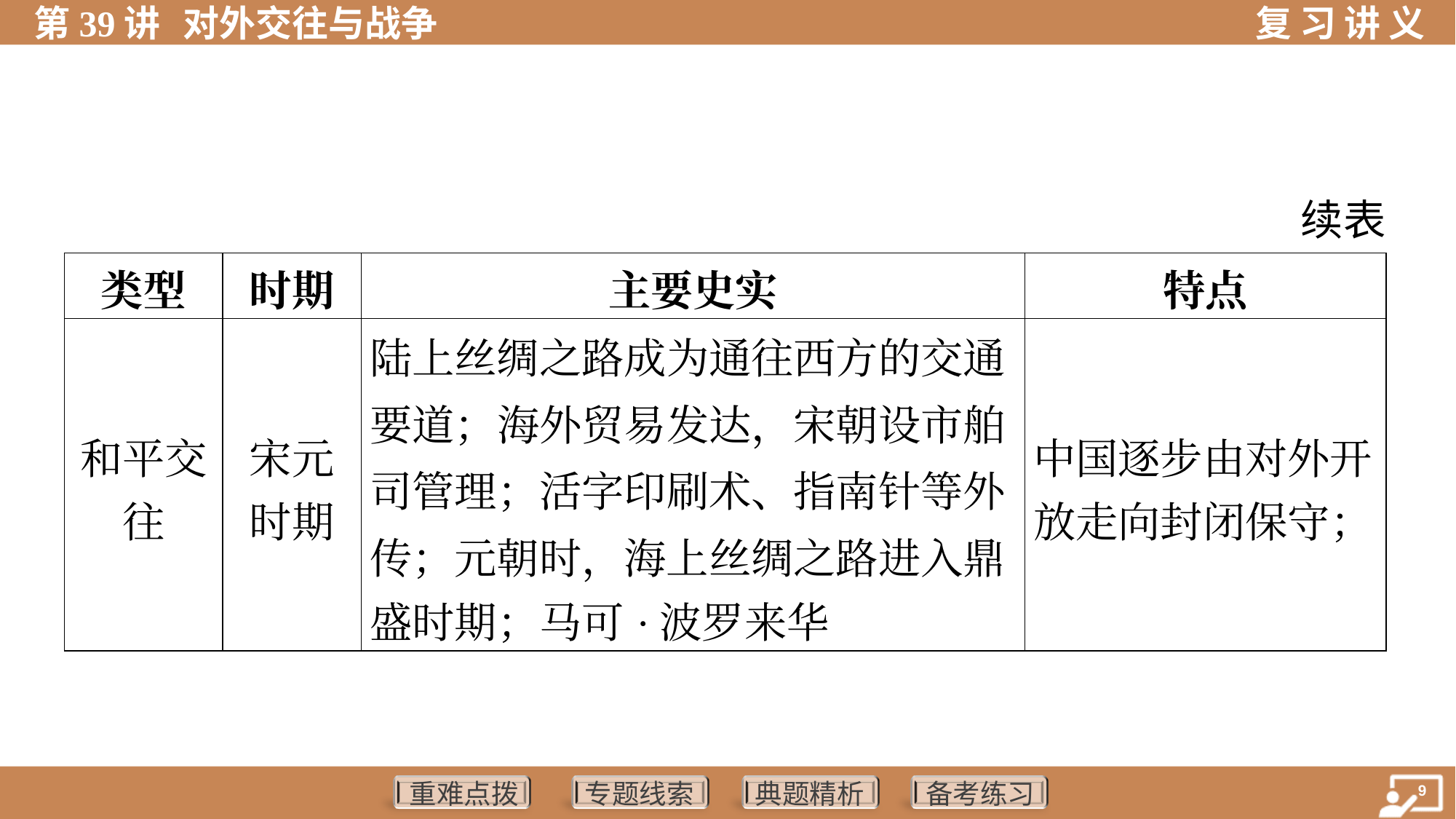

续表
| 类型 | 时期 | 主要史实 | 特点 |
| --- | --- | --- | --- |
| 和平交 往 | 宋元 时期 | 陆上丝绸之路成为通往西方的交通 要道；海外贸易发达，宋朝设市舶 司管理；活字印刷术、指南针等外 传；元朝时，海上丝绸之路进入鼎 盛时期；马可·波罗来华 | 中国逐步由对外开 放走向封闭保守； |